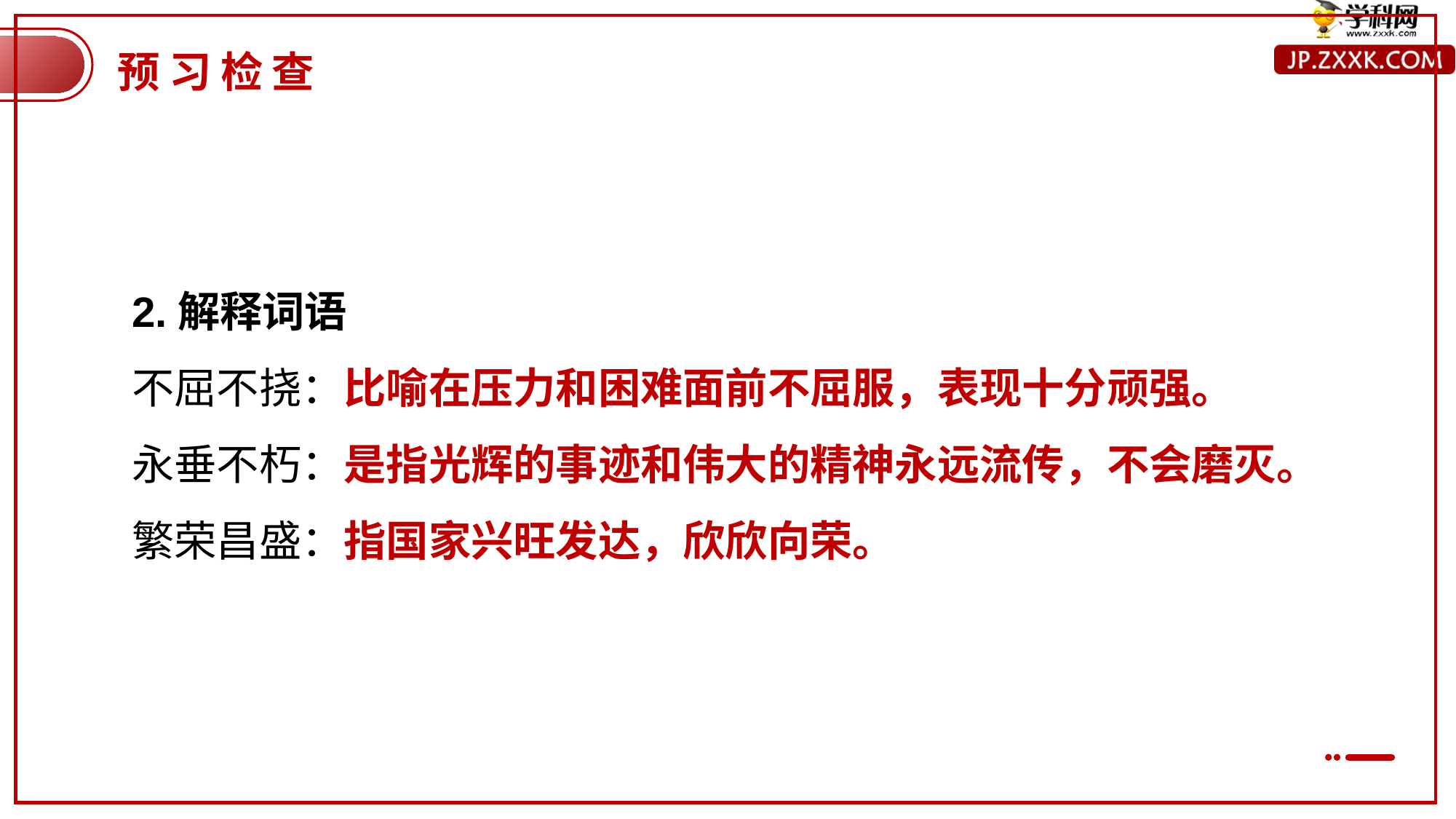

预习检查
2.解释词语
不屈不挠：比喻在压力和困难面前不屈服，表现十分顽强。
永垂不朽：是指光辉的事迹和伟大的精神永远流传，不会磨灭。
繁荣昌盛：指国家兴旺发达，欣欣向荣。